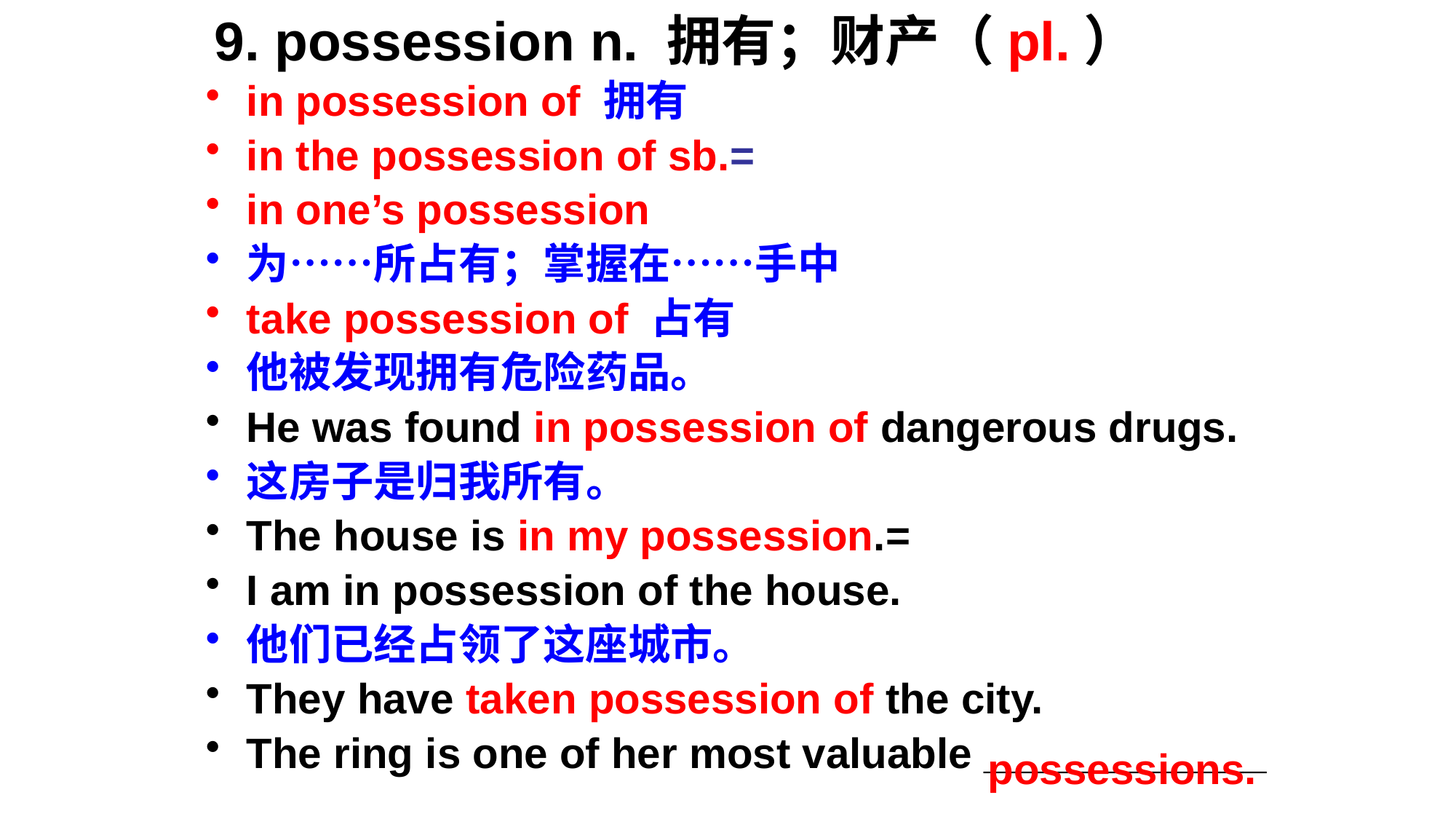

# 9. possession n. 拥有；财产（pl.）
in possession of 拥有
in the possession of sb.=
in one’s possession
为……所占有；掌握在……手中
take possession of 占有
他被发现拥有危险药品。
He was found in possession of dangerous drugs.
这房子是归我所有。
The house is in my possession.=
I am in possession of the house.
他们已经占领了这座城市。
They have taken possession of the city.
The ring is one of her most valuable ____________
possessions.